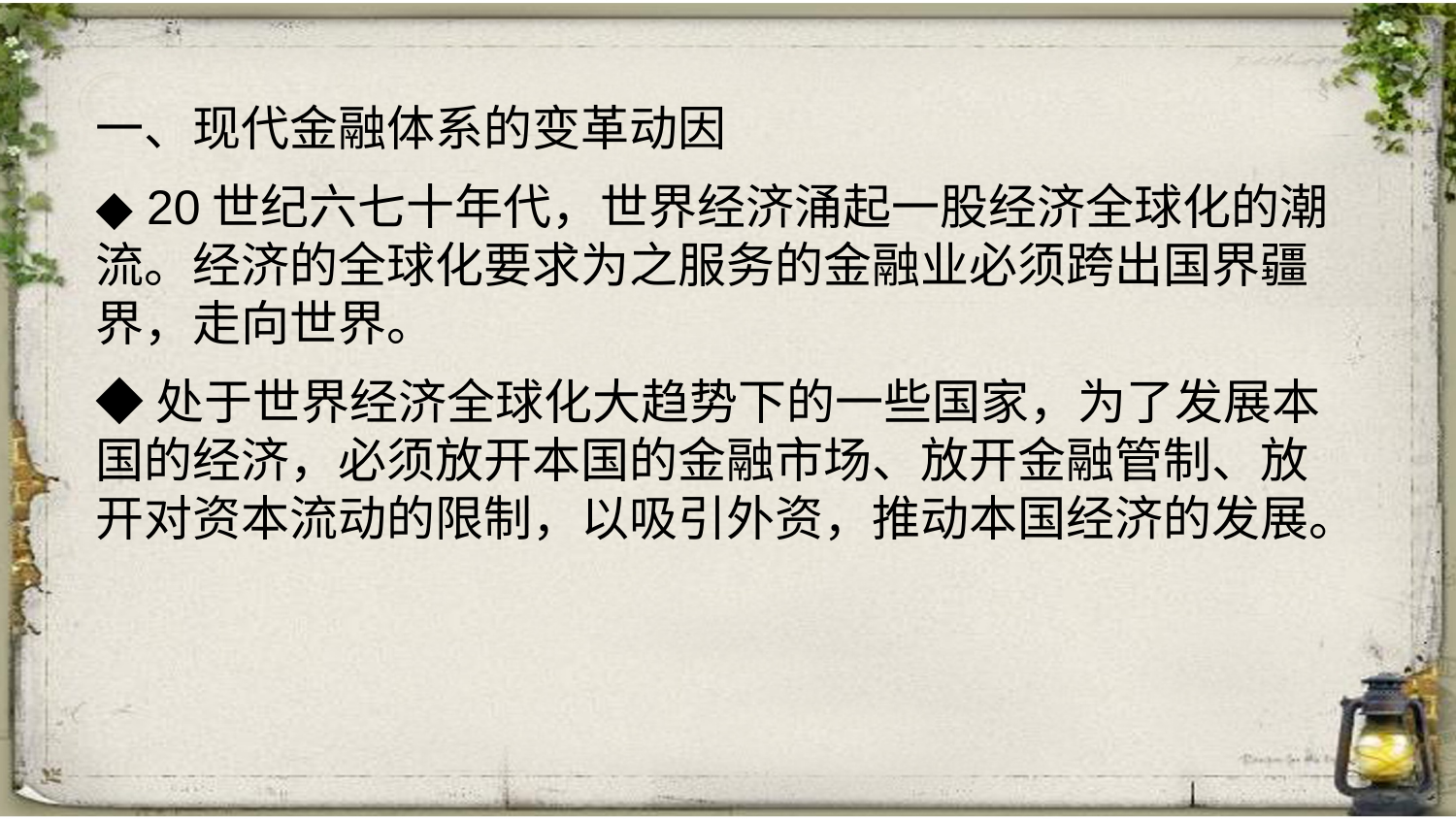

一、现代金融体系的变革动因
◆ 20世纪六七十年代，世界经济涌起一股经济全球化的潮流。经济的全球化要求为之服务的金融业必须跨出国界疆界，走向世界。
◆处于世界经济全球化大趋势下的一些国家，为了发展本国的经济，必须放开本国的金融市场、放开金融管制、放开对资本流动的限制，以吸引外资，推动本国经济的发展。